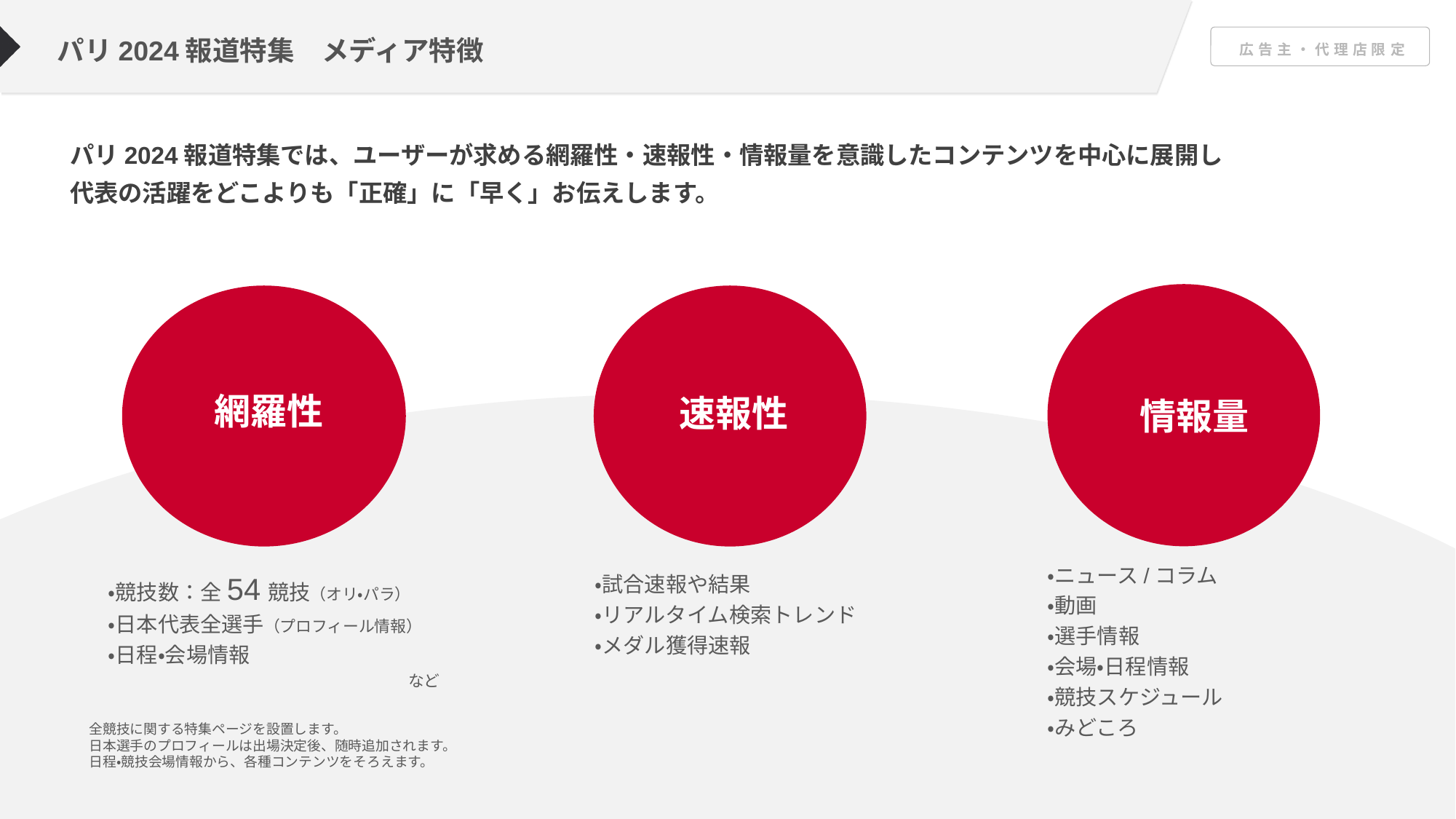

パリ2024報道特集　メディア特徴
パリ2024報道特集では、ユーザーが求める網羅性・速報性・情報量を意識したコンテンツを中心に展開し
代表の活躍をどこよりも「正確」に「早く」お伝えします。

網羅性
速報性
情報量

・ニュース/コラム
・動画
・選手情報
・会場・日程情報
・競技スケジュール
・みどころ
・競技数：全54競技（オリ・パラ）
・日本代表全選手（プロフィール情報）
・日程・会場情報
　　　　　　　　　　　　　　　　　　　など
・試合速報や結果
・リアルタイム検索トレンド
・メダル獲得速報
全競技に関する特集ページを設置します。
日本選手のプロフィールは出場決定後、随時追加されます。
日程・競技会場情報から、各種コンテンツをそろえます。